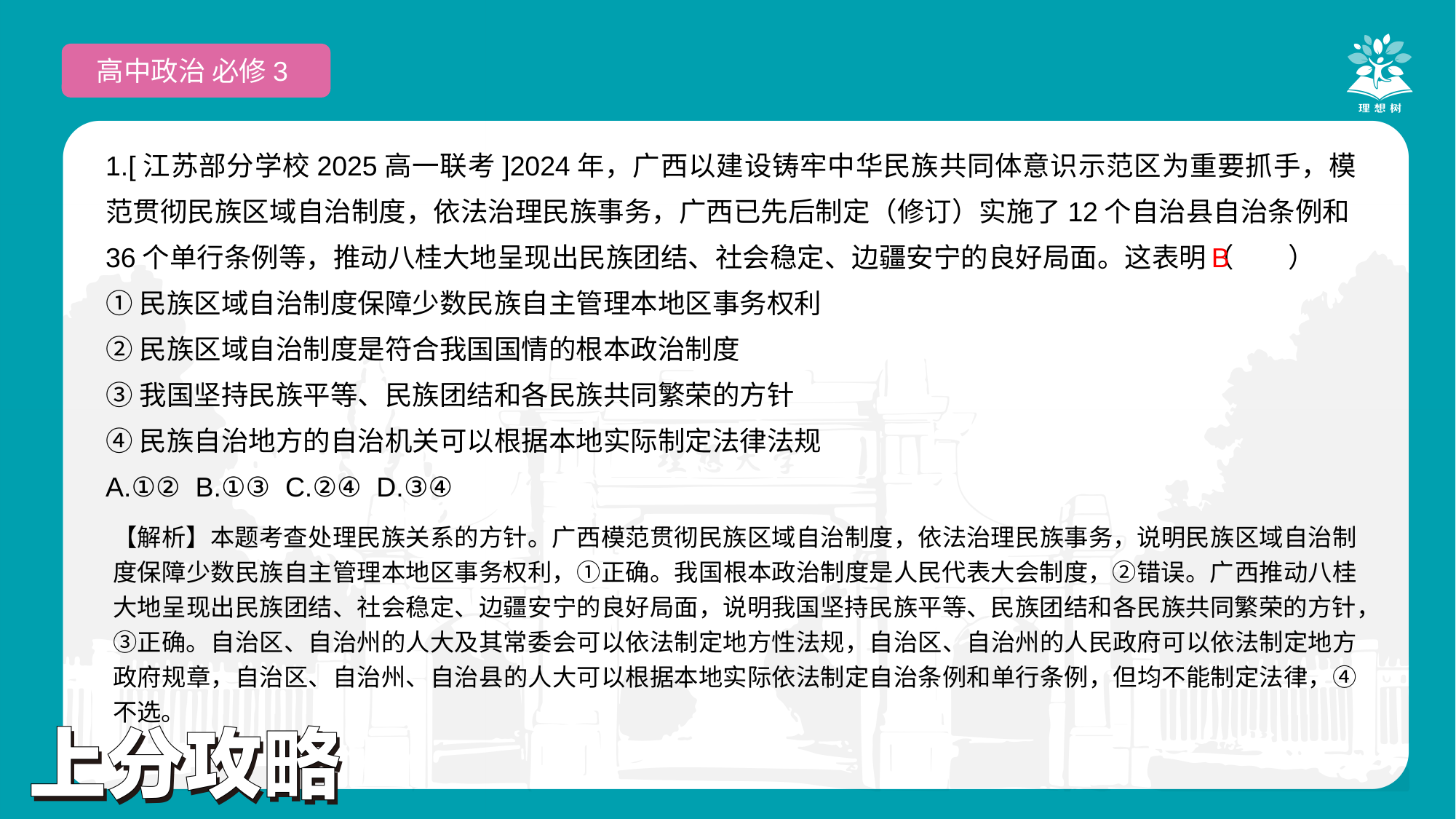

高中政治 必修3
1.[江苏部分学校2025高一联考]2024年，广西以建设铸牢中华民族共同体意识示范区为重要抓手，模范贯彻民族区域自治制度，依法治理民族事务，广西已先后制定（修订）实施了12个自治县自治条例和36个单行条例等，推动八桂大地呈现出民族团结、社会稳定、边疆安宁的良好局面。这表明（　　）
①民族区域自治制度保障少数民族自主管理本地区事务权利
②民族区域自治制度是符合我国国情的根本政治制度
③我国坚持民族平等、民族团结和各民族共同繁荣的方针
④民族自治地方的自治机关可以根据本地实际制定法律法规
A.①②  B.①③  C.②④  D.③④
 B
【解析】本题考查处理民族关系的方针。广西模范贯彻民族区域自治制度，依法治理民族事务，说明民族区域自治制度保障少数民族自主管理本地区事务权利，①正确。我国根本政治制度是人民代表大会制度，②错误。广西推动八桂大地呈现出民族团结、社会稳定、边疆安宁的良好局面，说明我国坚持民族平等、民族团结和各民族共同繁荣的方针，③正确。自治区、自治州的人大及其常委会可以依法制定地方性法规，自治区、自治州的人民政府可以依法制定地方政府规章，自治区、自治州、自治县的人大可以根据本地实际依法制定自治条例和单行条例，但均不能制定法律，④不选。